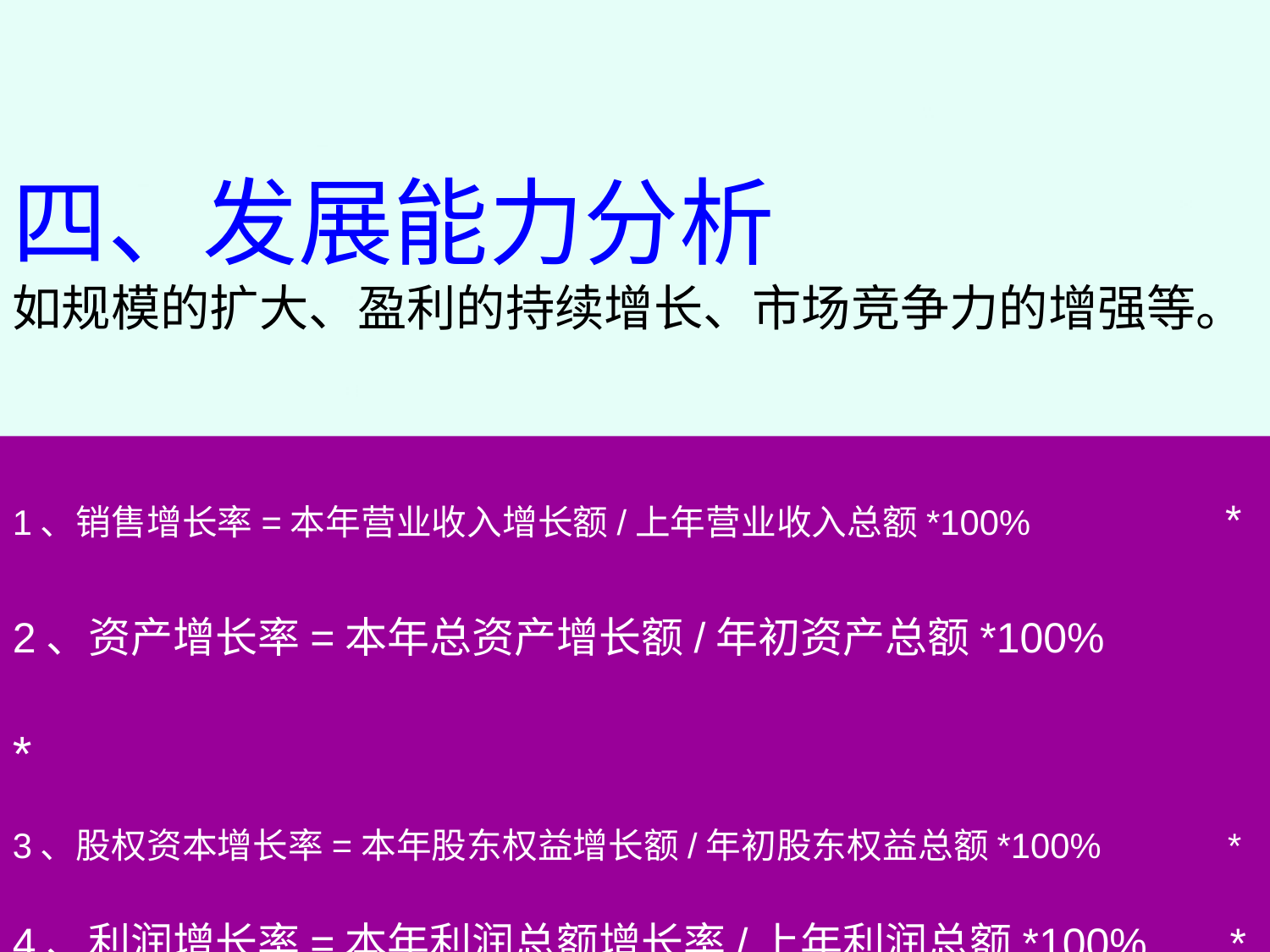

四、发展能力分析
如规模的扩大、盈利的持续增长、市场竞争力的增强等。
1、销售增长率=本年营业收入增长额/上年营业收入总额*100%                    *
2、资产增长率=本年总资产增长额/年初资产总额*100%          *
3、股权资本增长率=本年股东权益增长额/年初股东权益总额*100%             *
4、利润增长率=本年利润总额增长率/上年利润总额*100%       *